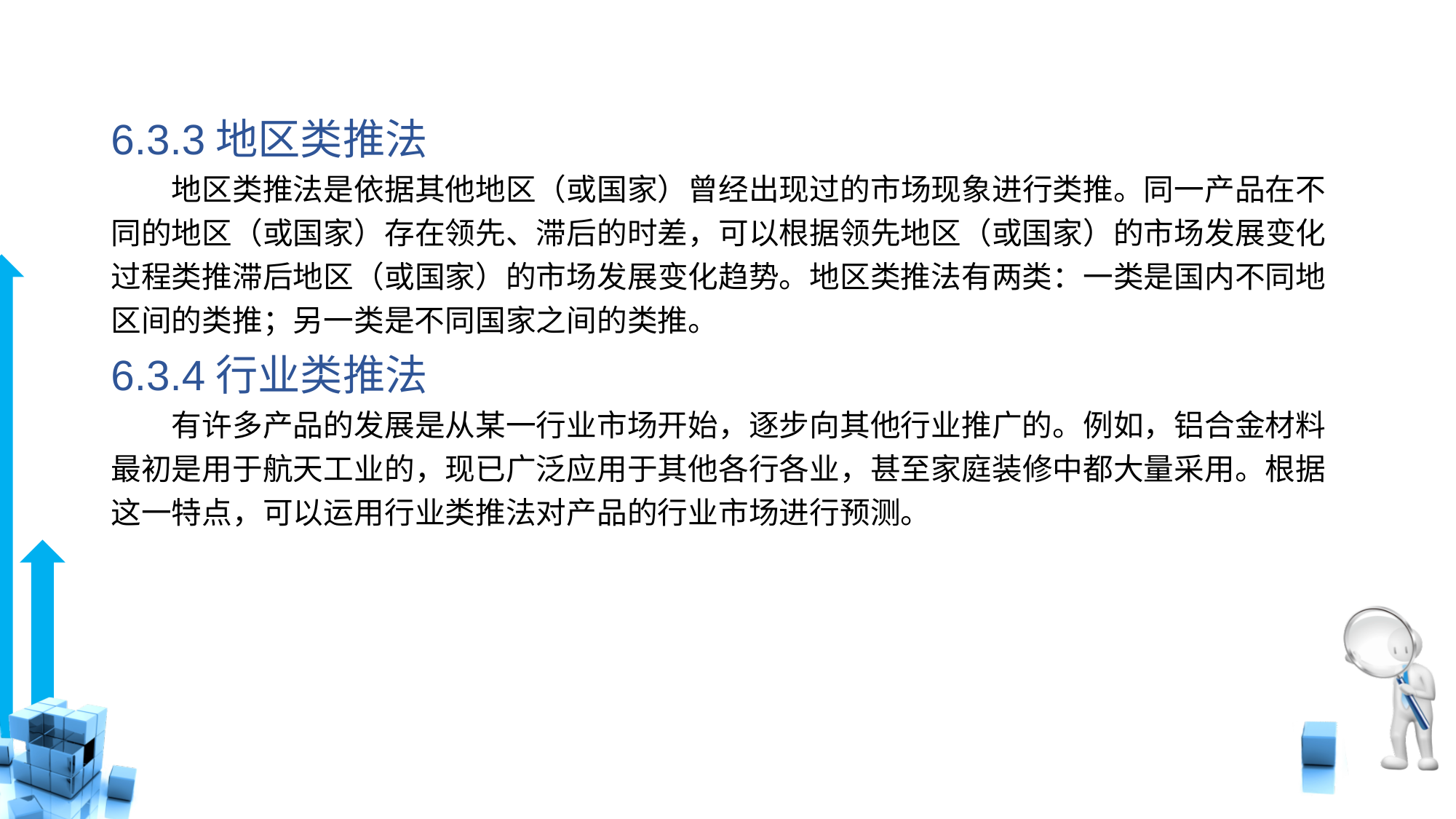

# 6.3.3地区类推法
　　地区类推法是依据其他地区（或国家）曾经出现过的市场现象进行类推。同一产品在不同的地区（或国家）存在领先、滞后的时差，可以根据领先地区（或国家）的市场发展变化过程类推滞后地区（或国家）的市场发展变化趋势。地区类推法有两类：一类是国内不同地区间的类推；另一类是不同国家之间的类推。
6.3.4行业类推法
　　有许多产品的发展是从某一行业市场开始，逐步向其他行业推广的。例如，铝合金材料最初是用于航天工业的，现已广泛应用于其他各行各业，甚至家庭装修中都大量采用。根据这一特点，可以运用行业类推法对产品的行业市场进行预测。